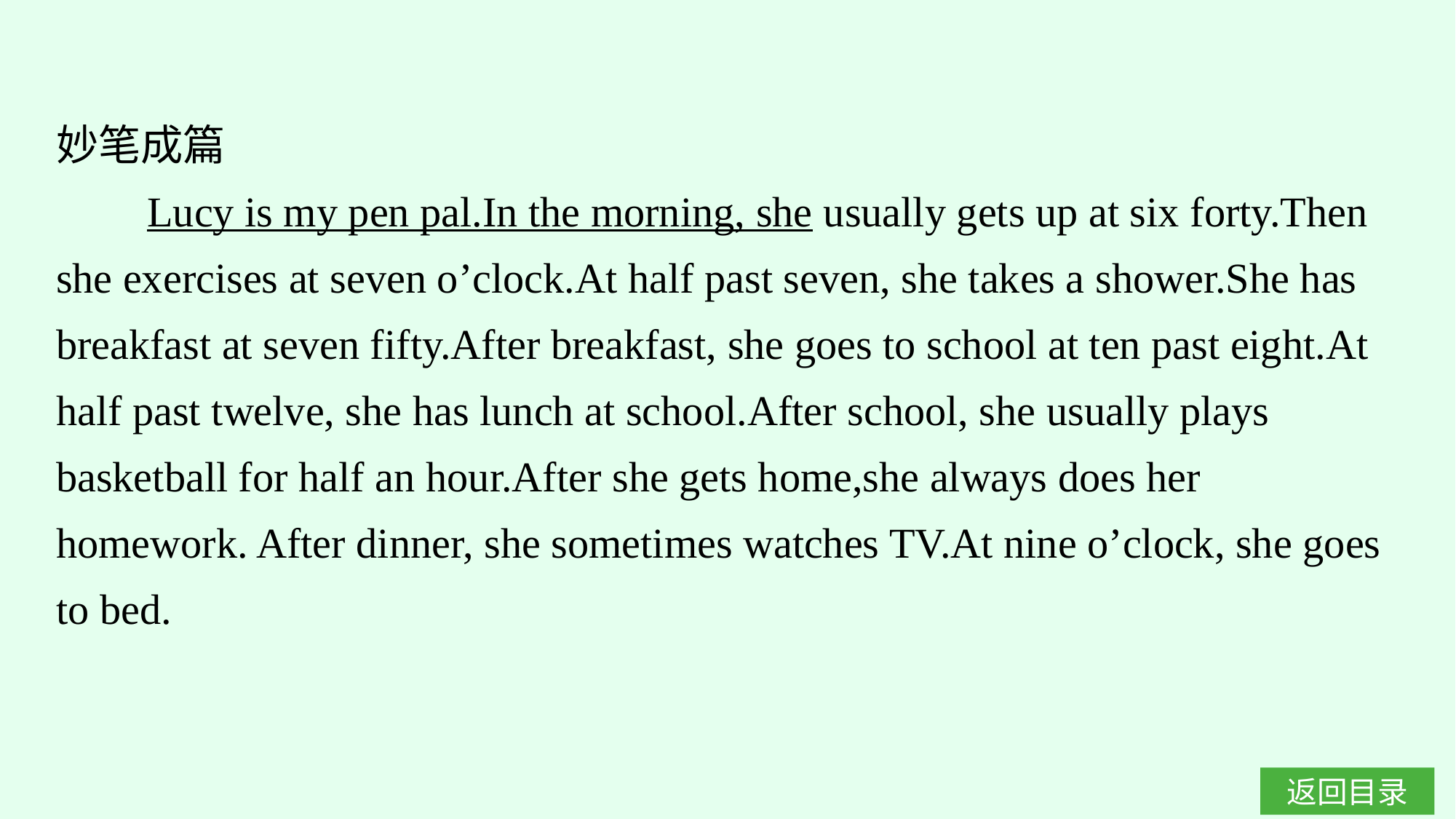

妙笔成篇
Lucy is my pen pal.In the morning, she usually gets up at six forty.Then she exercises at seven o’clock.At half past seven, she takes a shower.She has breakfast at seven fifty.After breakfast, she goes to school at ten past eight.At half past twelve, she has lunch at school.After school, she usually plays basketball for half an hour.After she gets home,she always does her homework. After dinner, she sometimes watches TV.At nine o’clock, she goes to bed.